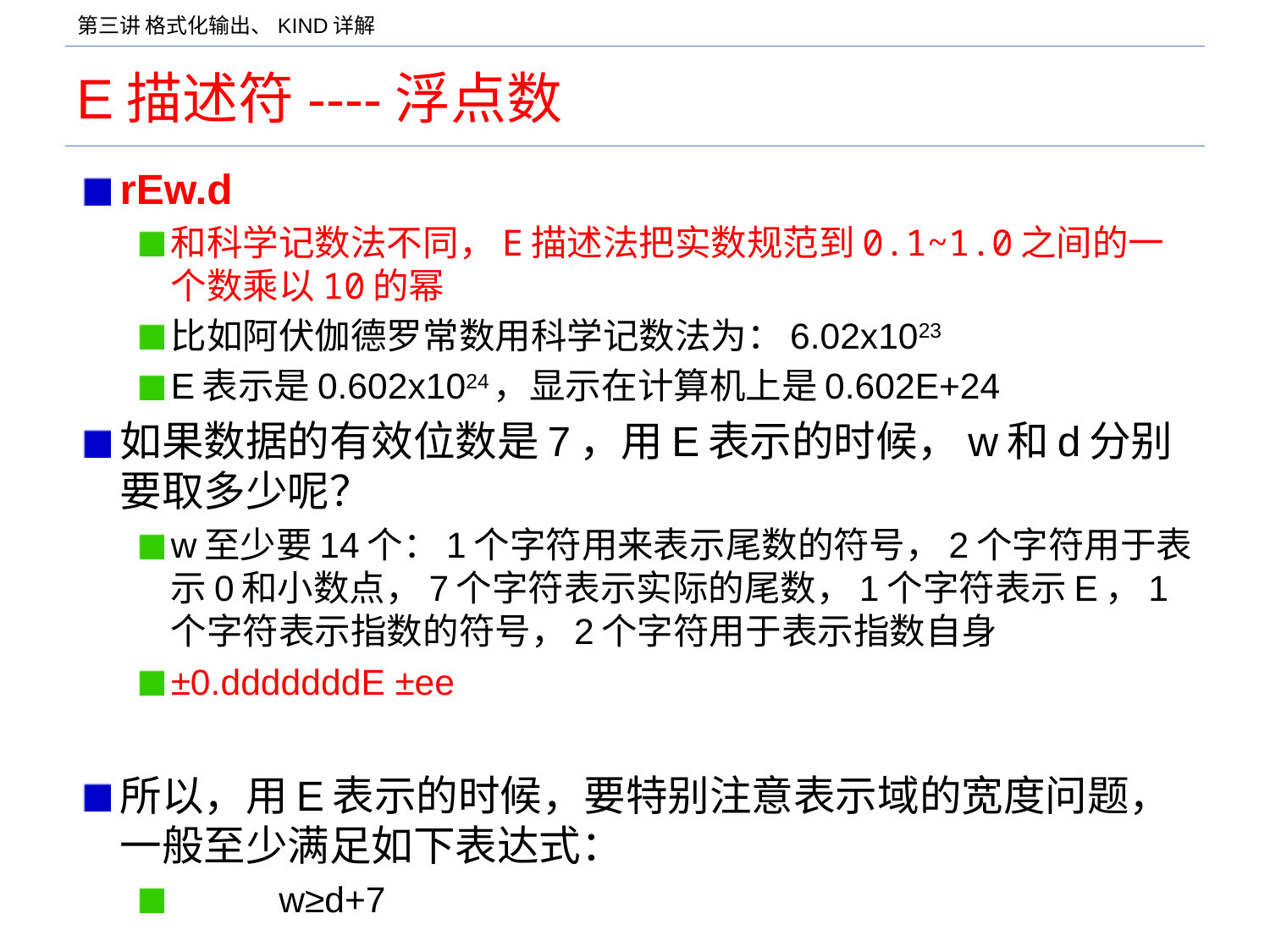

# E描述符----浮点数
rEw.d
和科学记数法不同，E描述法把实数规范到0.1~1.0之间的一个数乘以10的幂
比如阿伏伽德罗常数用科学记数法为：6.02x1023
E表示是0.602x1024，显示在计算机上是0.602E+24
如果数据的有效位数是7，用E表示的时候，w和d分别要取多少呢？
w至少要14个：1个字符用来表示尾数的符号，2个字符用于表示0和小数点，7个字符表示实际的尾数，1个字符表示E，1个字符表示指数的符号，2个字符用于表示指数自身
±0.dddddddE ±ee

所以，用E表示的时候，要特别注意表示域的宽度问题，一般至少满足如下表达式：
		w≥d+7